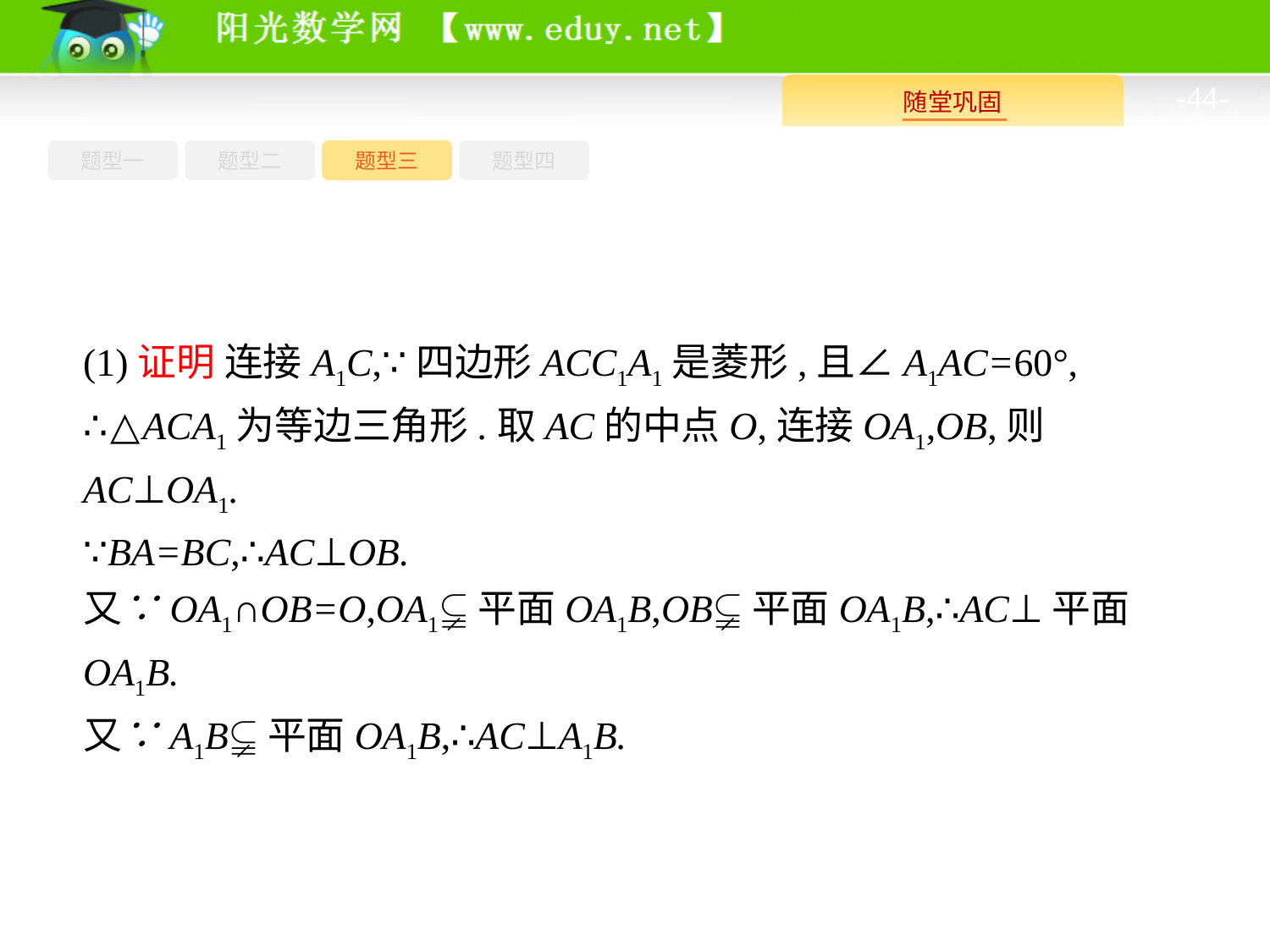

-44-
题型四
题型一
题型三
题型二
(1)证明 连接A1C,∵四边形ACC1A1是菱形,且∠A1AC=60°,
∴△ACA1为等边三角形.取AC的中点O,连接OA1,OB,则AC⊥OA1.
∵BA=BC,∴AC⊥OB.
又∵OA1∩OB=O,OA1⫋平面OA1B,OB⫋平面OA1B,∴AC⊥平面OA1B.
又∵A1B⫋平面OA1B,∴AC⊥A1B.